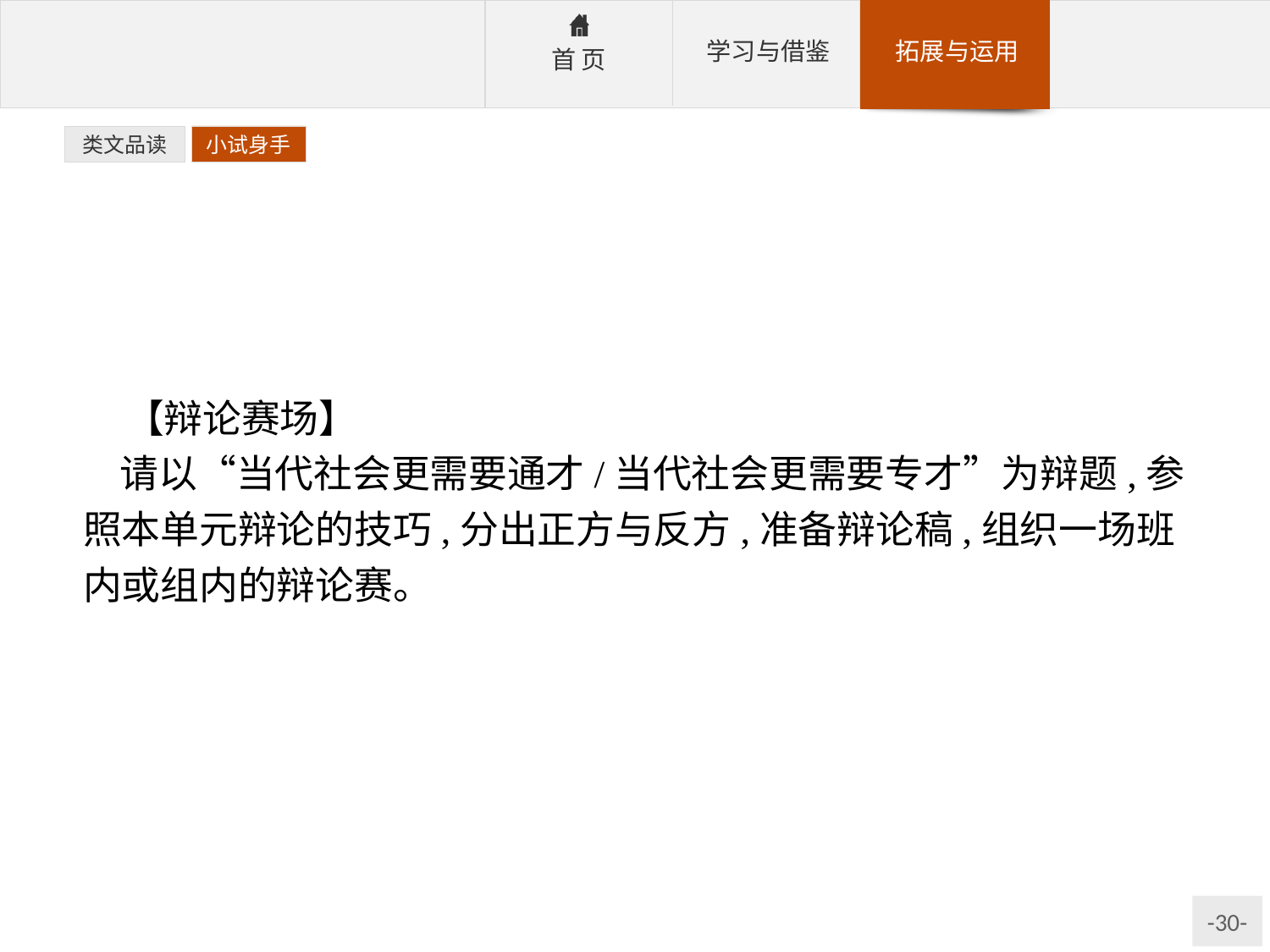

类文品读
小试身手
【辩论赛场】
请以“当代社会更需要通才/当代社会更需要专才”为辩题,参照本单元辩论的技巧,分出正方与反方,准备辩论稿,组织一场班内或组内的辩论赛。